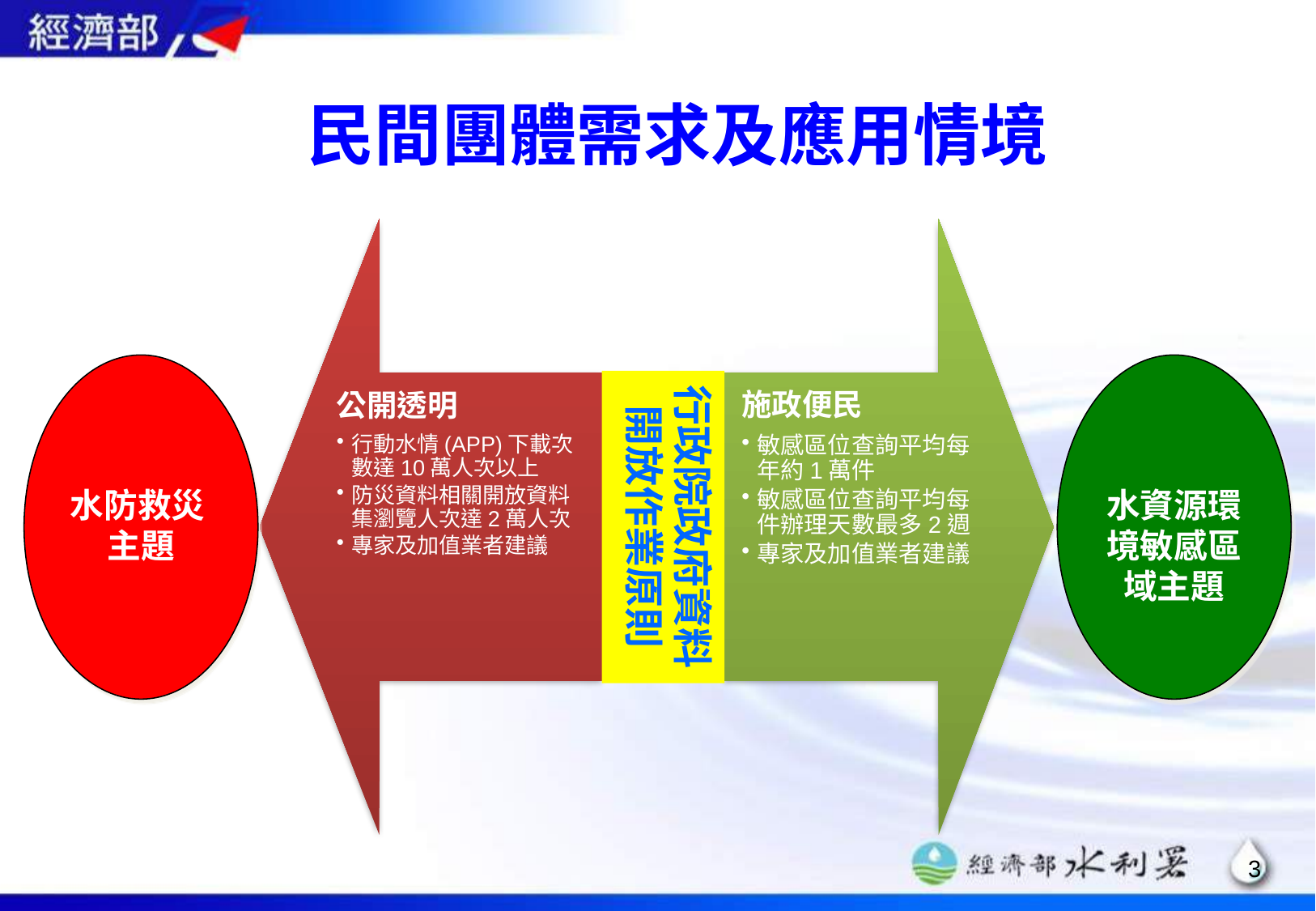

#
民間團體需求及應用情境
公開透明
行動水情(APP)下載次數達10萬人次以上
防災資料相關開放資料集瀏覽人次達2萬人次
專家及加值業者建議
施政便民
敏感區位查詢平均每年約1萬件
敏感區位查詢平均每件辦理天數最多2週
專家及加值業者建議

水防救災
主題

水資源環境敏感區域主題
行政院政府資料開放作業原則
3